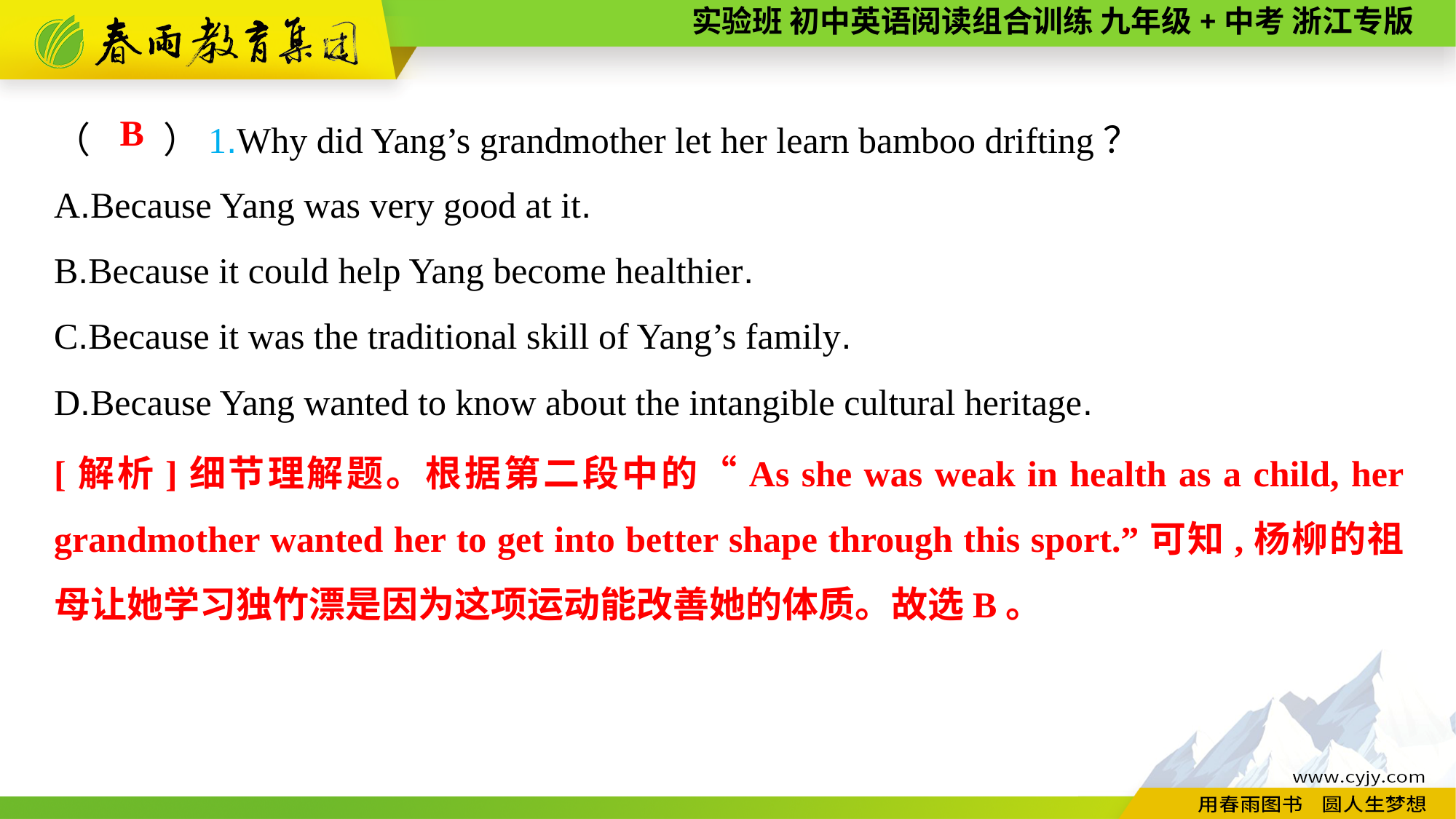

（　　）1.Why did Yang’s grandmother let her learn bamboo drifting？
A.Because Yang was very good at it.
B.Because it could help Yang become healthier.
C.Because it was the traditional skill of Yang’s family.
D.Because Yang wanted to know about the intangible cultural heritage.
B
[解析]细节理解题。根据第二段中的“As she was weak in health as a child, her grandmother wanted her to get into better shape through this sport.”可知,杨柳的祖母让她学习独竹漂是因为这项运动能改善她的体质。故选B。